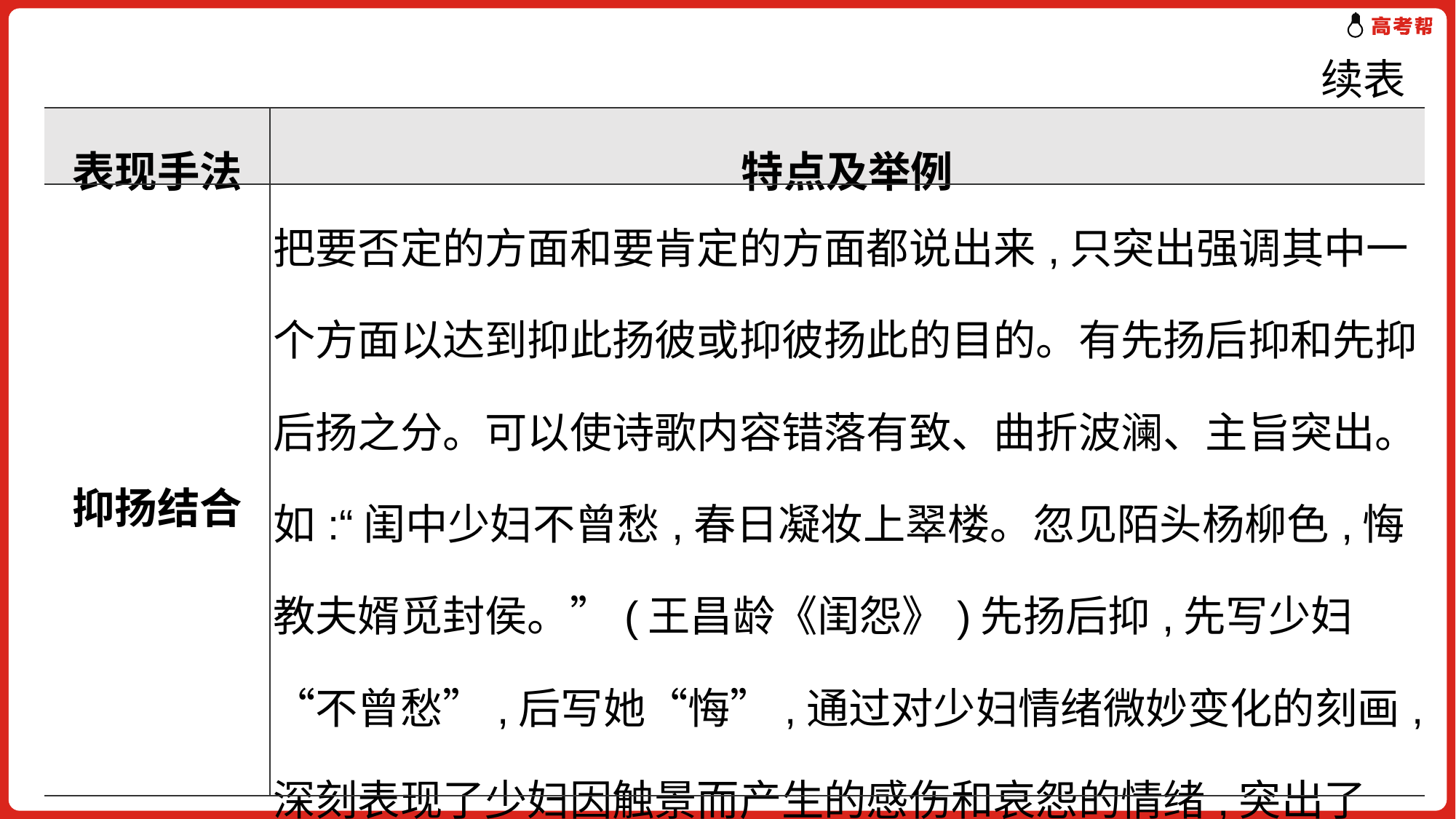

续表
| 表现手法 | 特点及举例 |
| --- | --- |
| 抑扬结合 | 把要否定的方面和要肯定的方面都说出来,只突出强调其中一个方面以达到抑此扬彼或抑彼扬此的目的。有先扬后抑和先抑后扬之分。可以使诗歌内容错落有致、曲折波澜、主旨突出。如:“闺中少妇不曾愁,春日凝妆上翠楼。忽见陌头杨柳色,悔教夫婿觅封侯。”(王昌龄《闺怨》)先扬后抑,先写少妇“不曾愁”,后写她“悔”,通过对少妇情绪微妙变化的刻画,深刻表现了少妇因触景而产生的感伤和哀怨的情绪,突出了“闺怨”的主题。 |